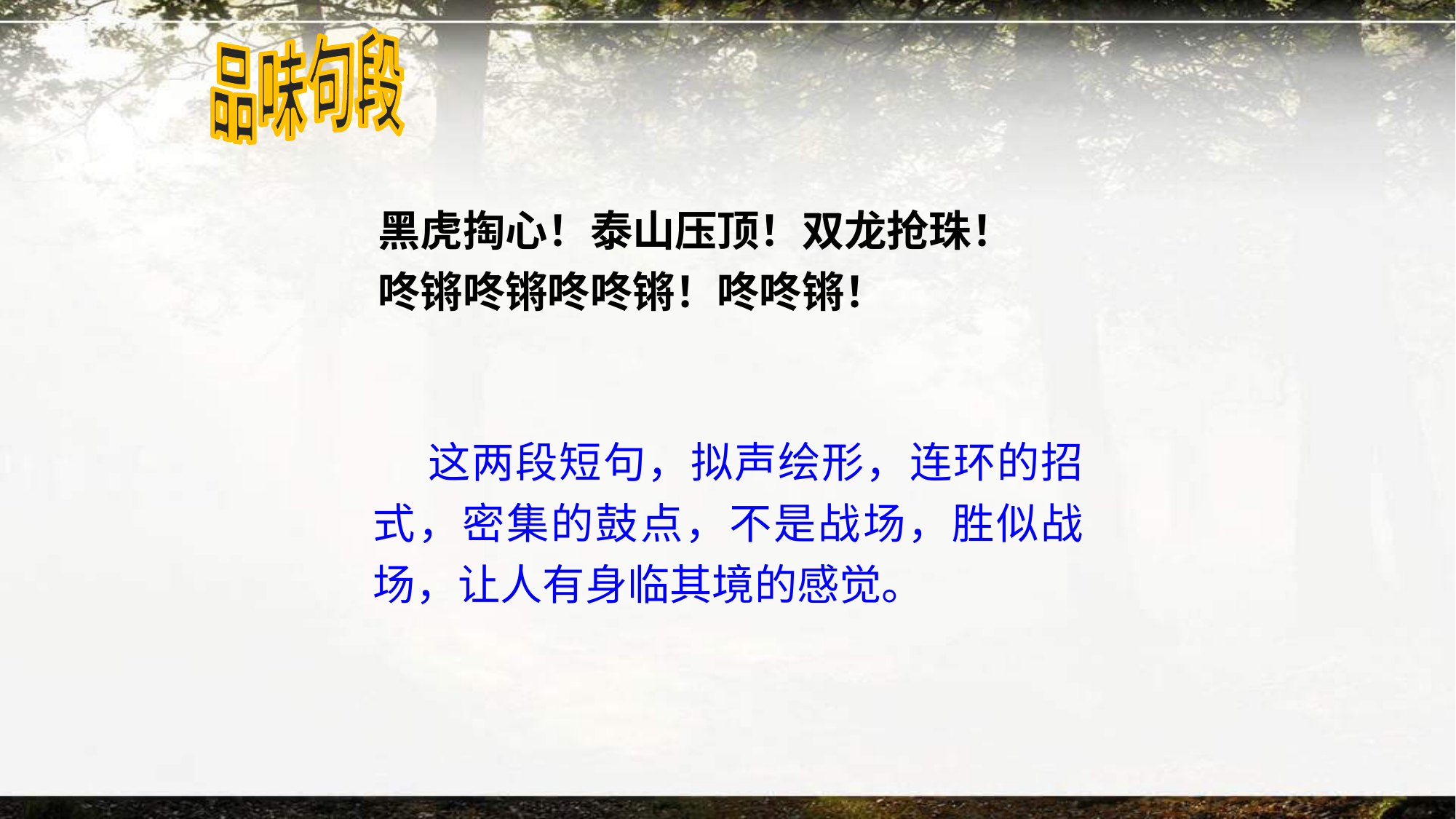

品味句段
黑虎掏心！泰山压顶！双龙抢珠！
咚锵咚锵咚咚锵！咚咚锵！
    这两段短句，拟声绘形，连环的招式，密集的鼓点，不是战场，胜似战场，让人有身临其境的感觉。